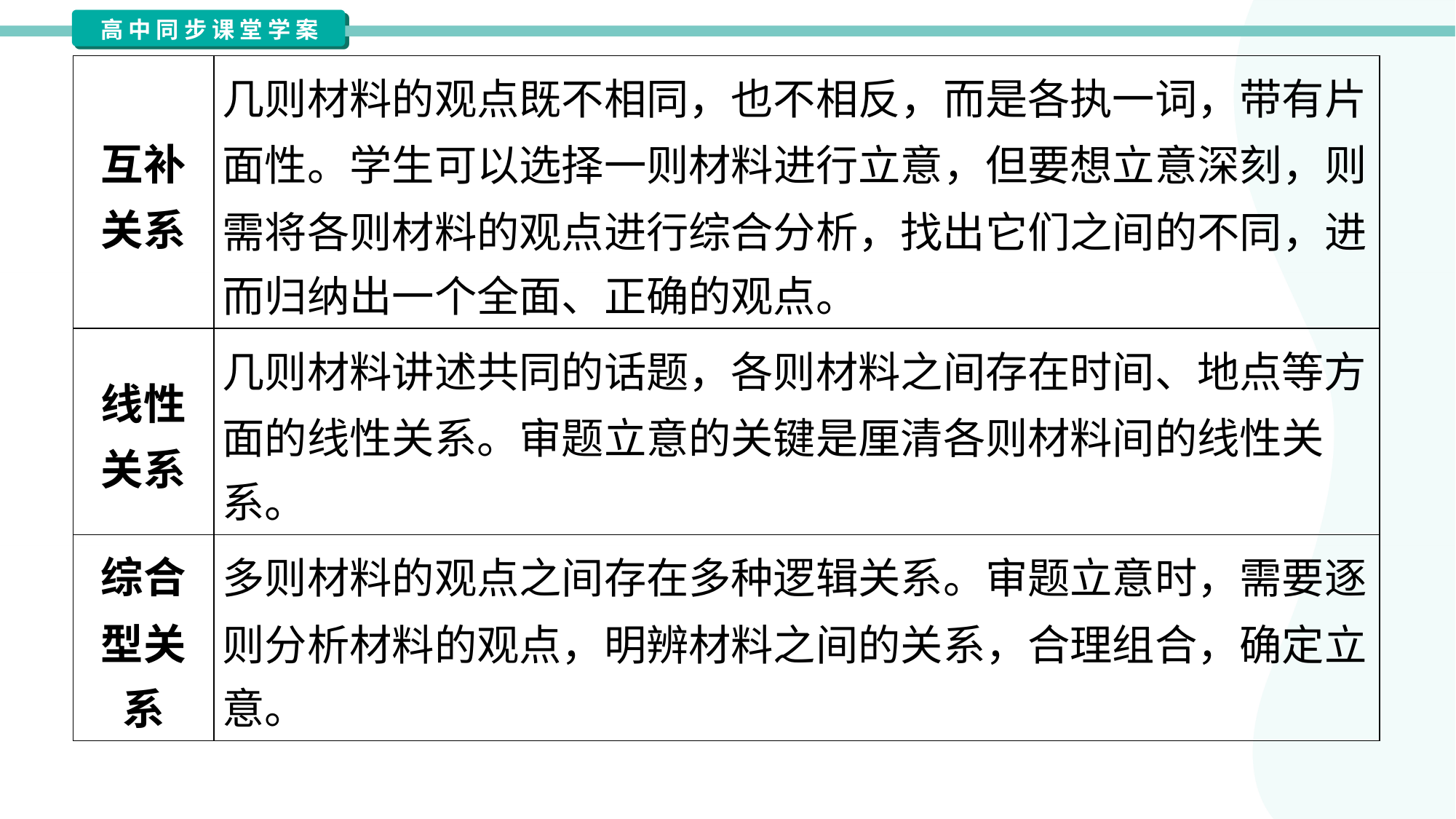

| 互补 关系 | 几则材料的观点既不相同，也不相反，而是各执一词，带有片 面性。学生可以选择一则材料进行立意，但要想立意深刻，则 需将各则材料的观点进行综合分析，找出它们之间的不同，进 而归纳出一个全面、正确的观点。 |
| --- | --- |
| 线性 关系 | 几则材料讲述共同的话题，各则材料之间存在时间、地点等方 面的线性关系。审题立意的关键是厘清各则材料间的线性关 系。 |
| 综合 型关 系 | 多则材料的观点之间存在多种逻辑关系。审题立意时，需要逐 则分析材料的观点，明辨材料之间的关系，合理组合，确定立 意。 |